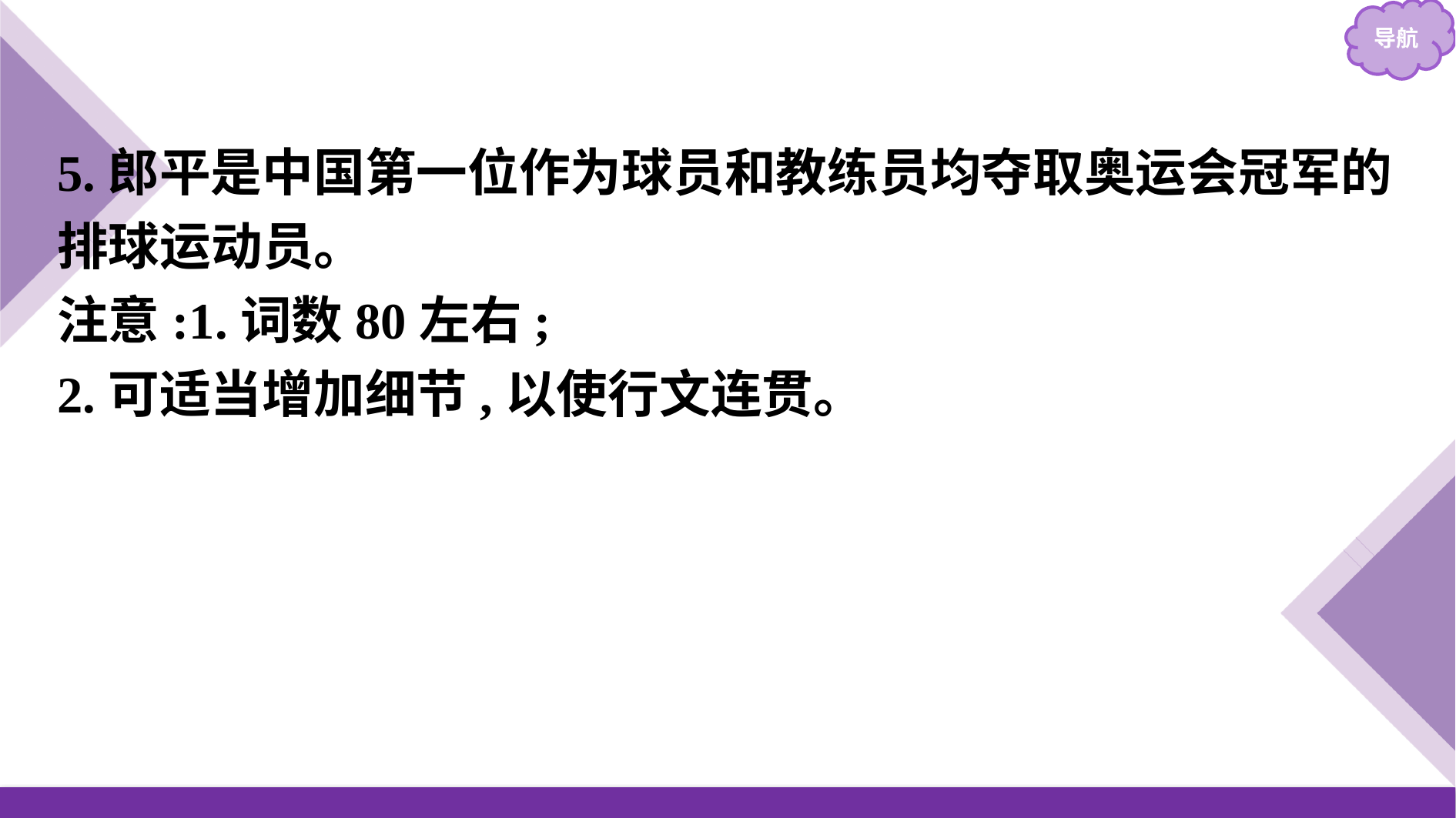

5.郎平是中国第一位作为球员和教练员均夺取奥运会冠军的排球运动员。
注意:1.词数80左右;
2.可适当增加细节,以使行文连贯。